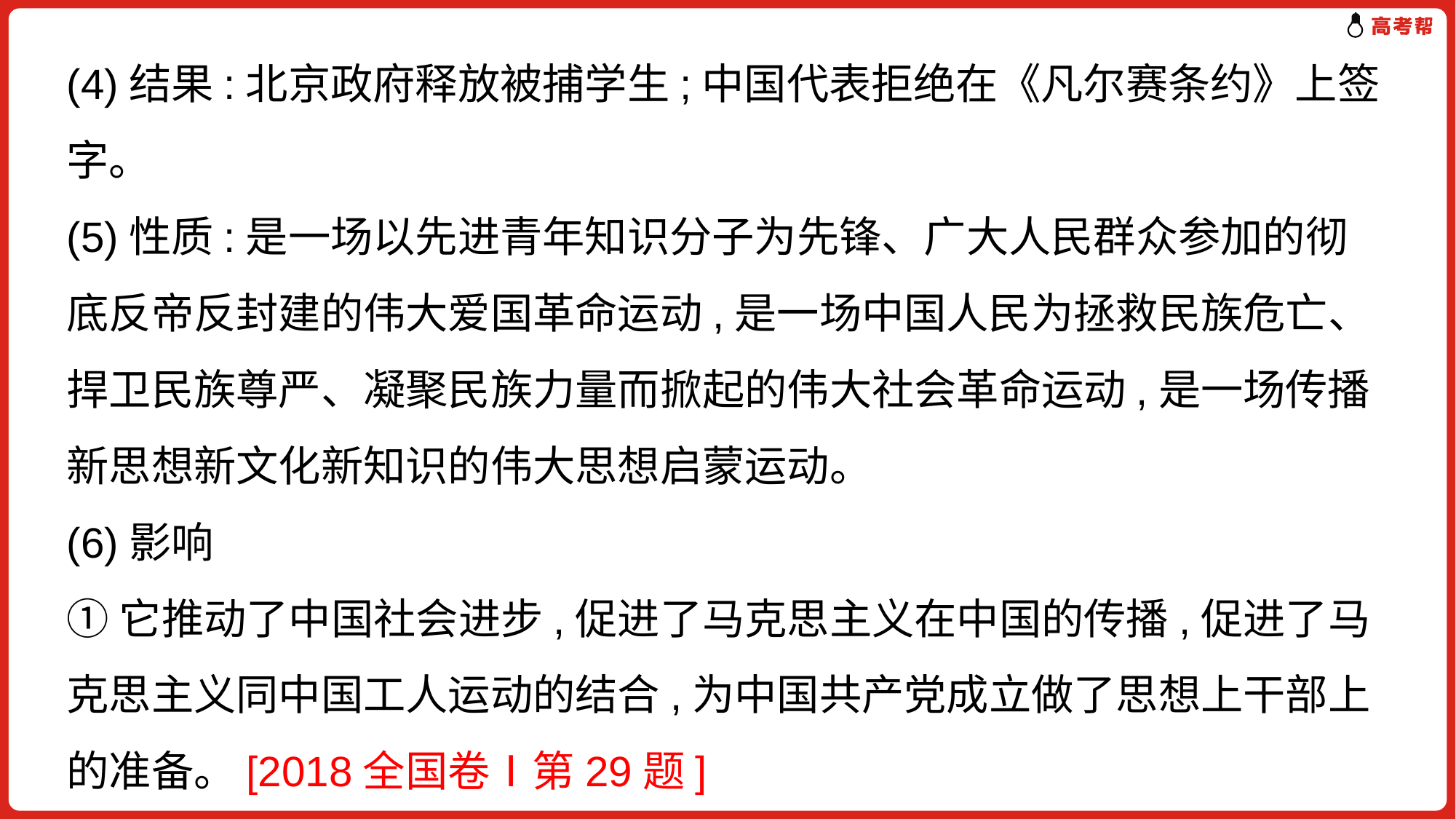

(4)结果:北京政府释放被捕学生;中国代表拒绝在《凡尔赛条约》上签字。
(5)性质:是一场以先进青年知识分子为先锋、广大人民群众参加的彻底反帝反封建的伟大爱国革命运动,是一场中国人民为拯救民族危亡、捍卫民族尊严、凝聚民族力量而掀起的伟大社会革命运动,是一场传播新思想新文化新知识的伟大思想启蒙运动。
(6)影响
①它推动了中国社会进步,促进了马克思主义在中国的传播,促进了马克思主义同中国工人运动的结合,为中国共产党成立做了思想上干部上的准备。[2018全国卷Ⅰ第29题]